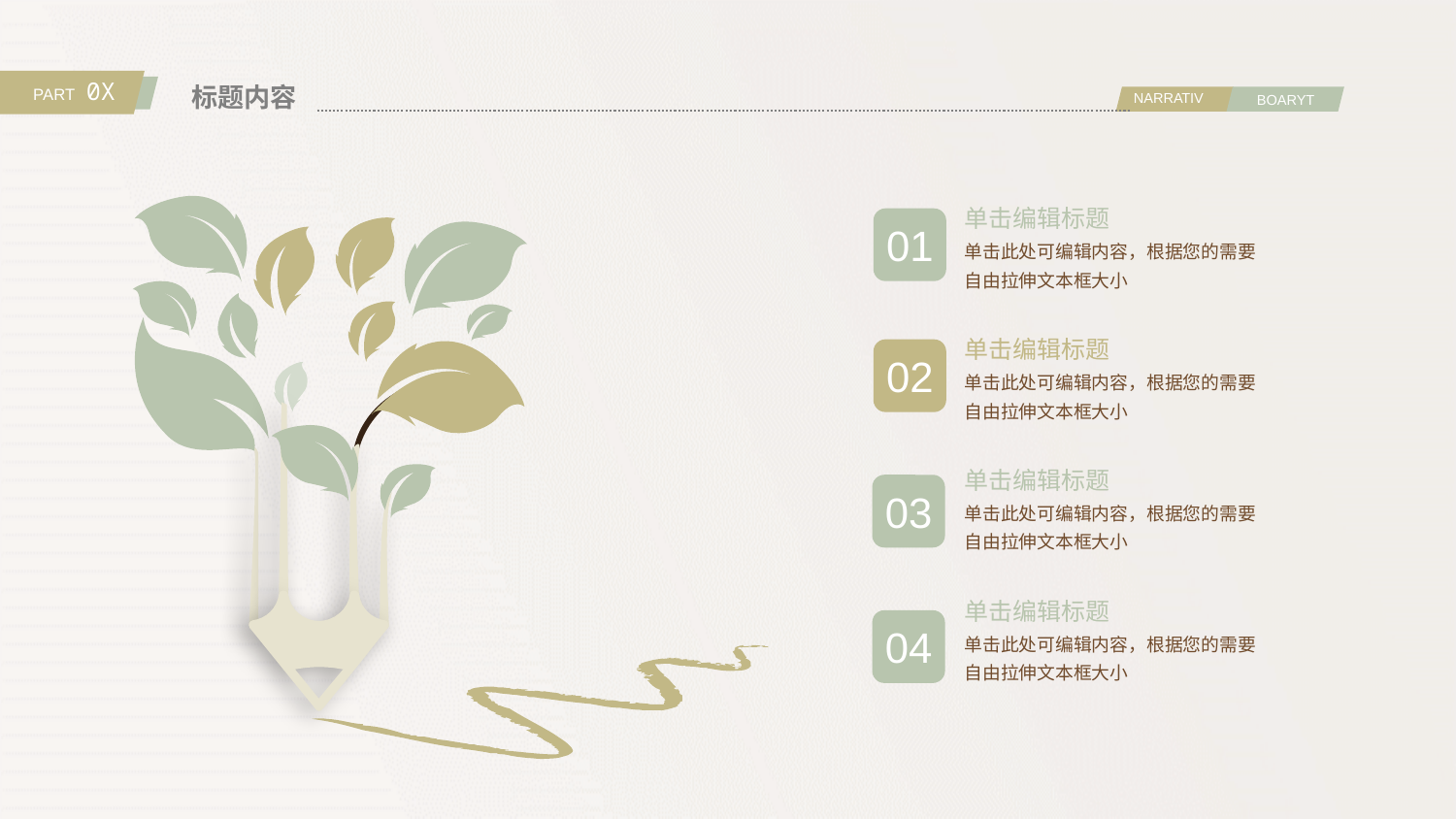

PART  0X

标题内容

NARRATIV

BOARYT

单击编辑标题

01
单击此处可编辑内容，根据您的需要自由拉伸文本框大小
单击编辑标题

02
单击此处可编辑内容，根据您的需要自由拉伸文本框大小
单击编辑标题

03
单击此处可编辑内容，根据您的需要自由拉伸文本框大小
单击编辑标题

04
单击此处可编辑内容，根据您的需要自由拉伸文本框大小